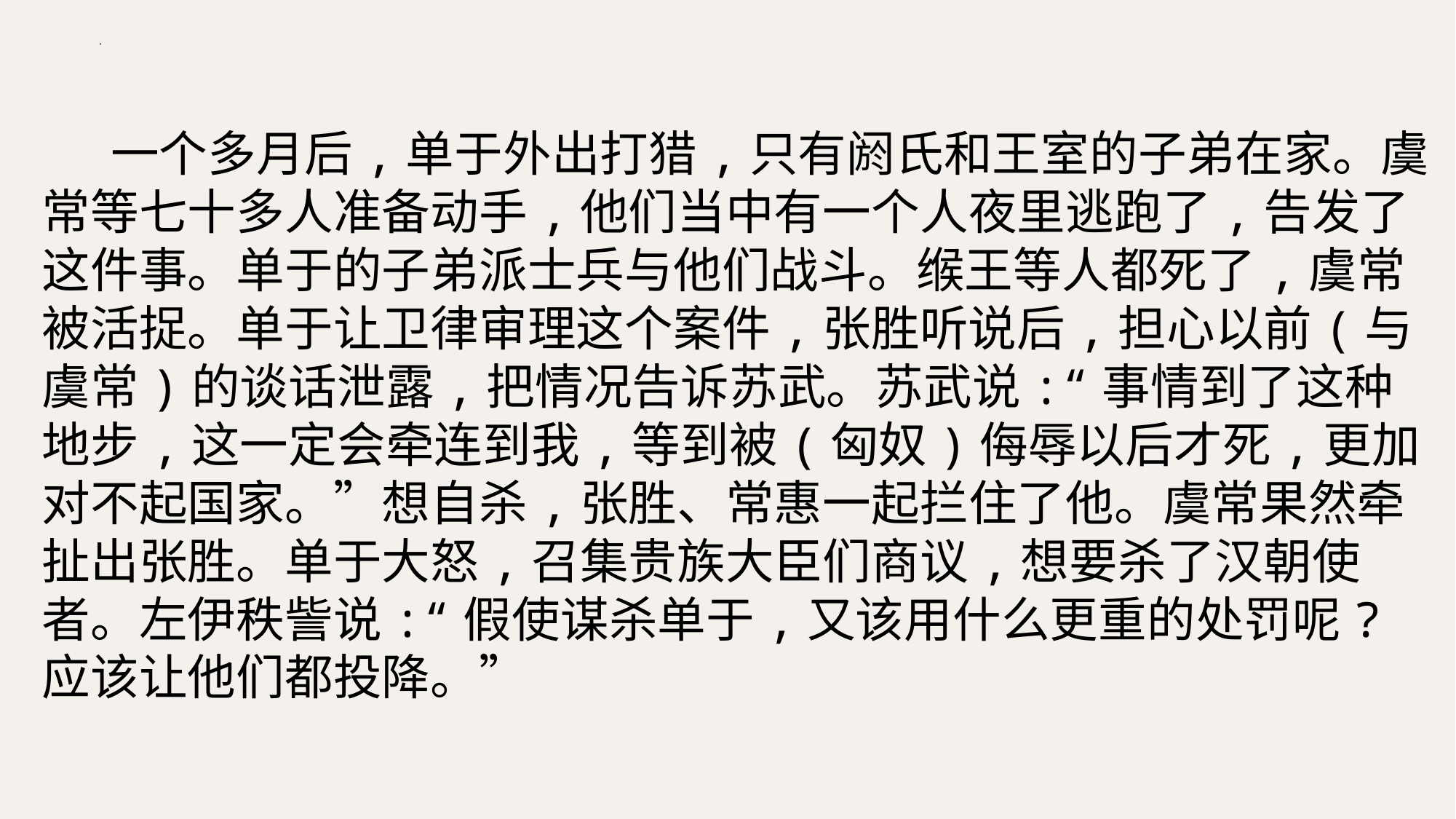

一个多月后,单于外出打猎,只有阏氏和王室的子弟在家。虞常等七十多人准备动手,他们当中有一个人夜里逃跑了,告发了这件事。单于的子弟派士兵与他们战斗。缑王等人都死了,虞常被活捉。单于让卫律审理这个案件,张胜听说后,担心以前(与虞常)的谈话泄露,把情况告诉苏武。苏武说:“事情到了这种地步,这一定会牵连到我,等到被(匈奴)侮辱以后才死,更加对不起国家。”想自杀,张胜、常惠一起拦住了他。虞常果然牵扯出张胜。单于大怒,召集贵族大臣们商议,想要杀了汉朝使者。左伊秩訾说:“假使谋杀单于,又该用什么更重的处罚呢?应该让他们都投降。”